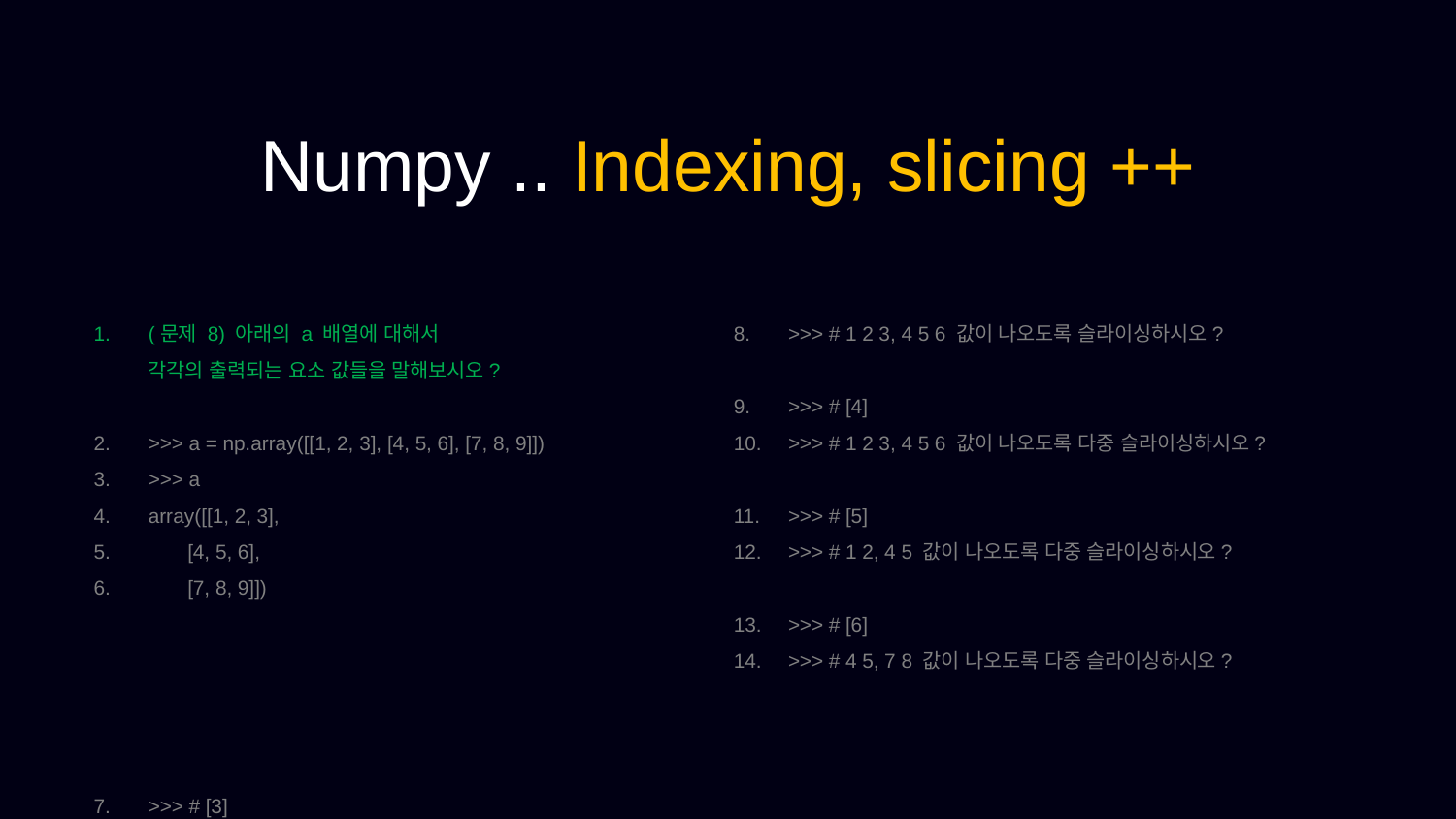

Numpy .. Indexing, slicing ++
(문제 8) 아래의 a 배열에 대해서
각각의 출력되는 요소 값들을 말해보시오?

>>> a = np.array([[1, 2, 3], [4, 5, 6], [7, 8, 9]])
>>> a
array([[1, 2, 3],
       [4, 5, 6],
       [7, 8, 9]])

>>> # [3]
>>> # 1 2 3, 4 5 6 값이 나오도록 슬라이싱하시오?

>>> # [4]
>>> # 1 2 3, 4 5 6 값이 나오도록 다중 슬라이싱하시오?

>>> # [5]
>>> # 1 2, 4 5 값이 나오도록 다중 슬라이싱하시오?

>>> # [6]
>>> # 4 5, 7 8 값이 나오도록 다중 슬라이싱하시오?